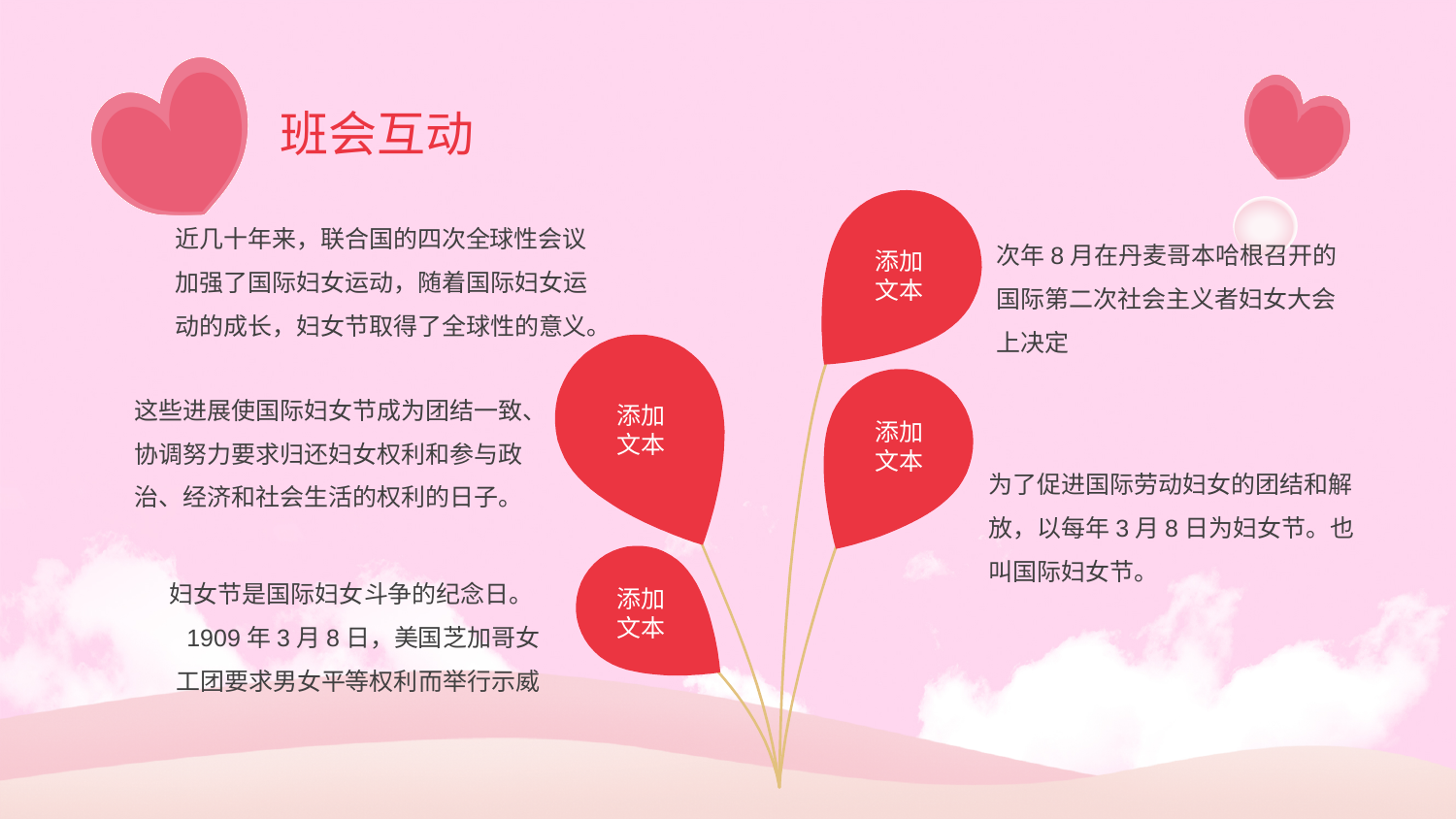

班会互动

添加
文本

近几十年来，联合国的四次全球性会议加强了国际妇女运动，随着国际妇女运动的成长，妇女节取得了全球性的意义。
次年8月在丹麦哥本哈根召开的国际第二次社会主义者妇女大会上决定

添加
文本

添加
文本

这些进展使国际妇女节成为团结一致、协调努力要求归还妇女权利和参与政治、经济和社会生活的权利的日子。
为了促进国际劳动妇女的团结和解放，以每年3月8日为妇女节。也叫国际妇女节。

添加
文本

妇女节是国际妇女斗争的纪念日。1909年3月8日，美国芝加哥女工团要求男女平等权利而举行示威